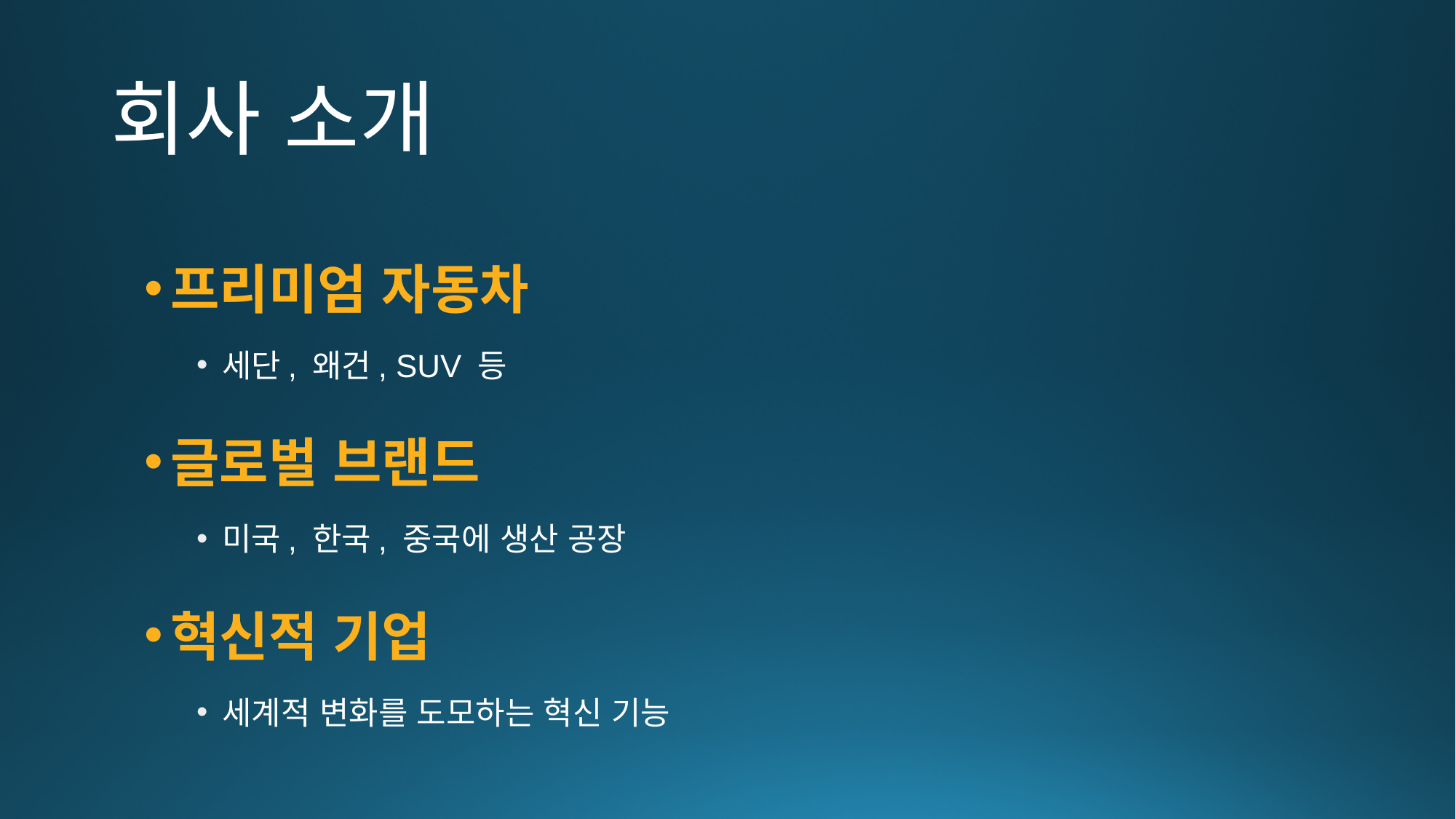

# 회사 소개
프리미엄 자동차
세단, 왜건, SUV 등
글로벌 브랜드
미국, 한국, 중국에 생산 공장
혁신적 기업
세계적 변화를 도모하는 혁신 기능